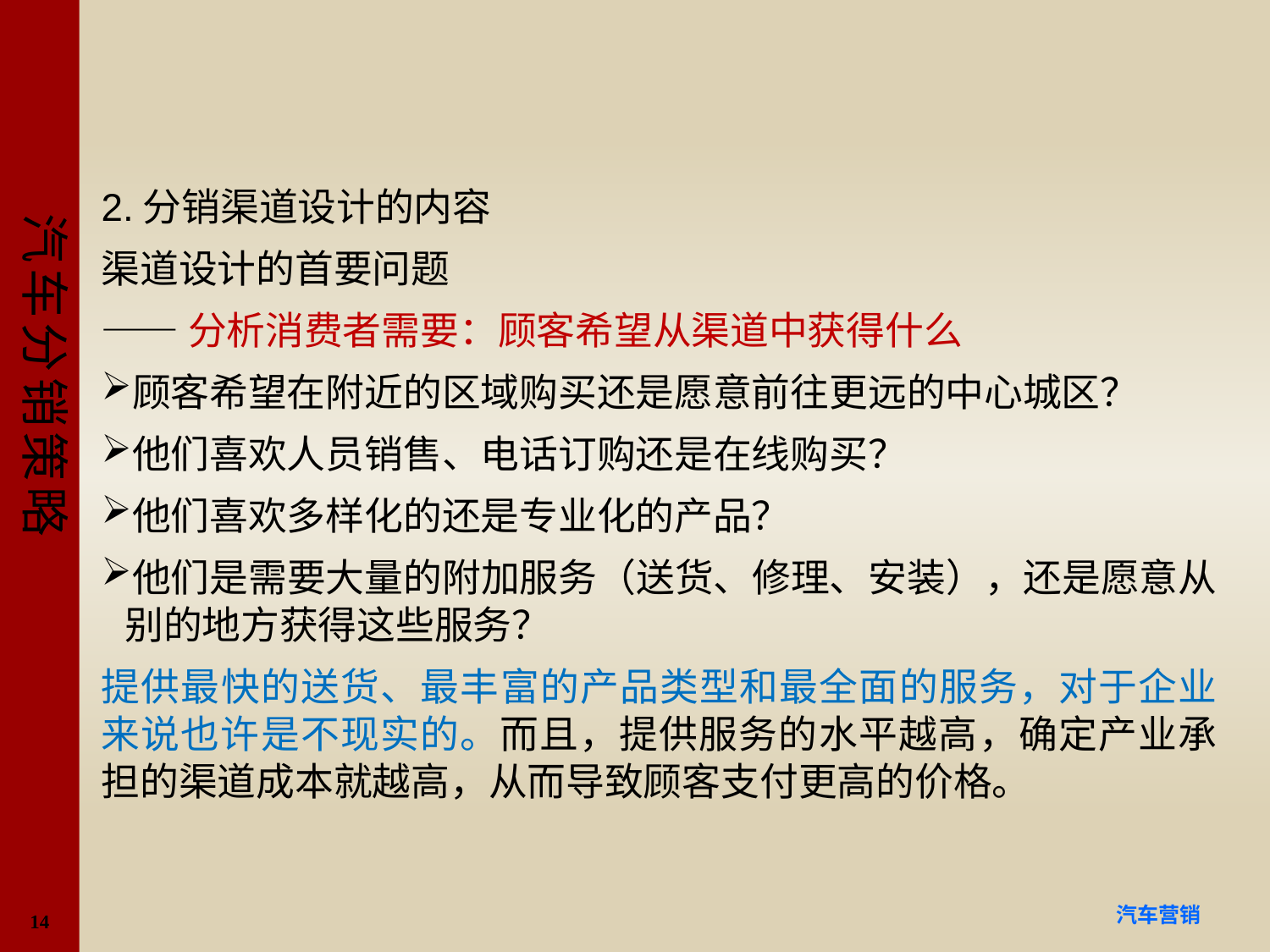

#
2.分销渠道设计的内容
渠道设计的首要问题
——分析消费者需要：顾客希望从渠道中获得什么
顾客希望在附近的区域购买还是愿意前往更远的中心城区？
他们喜欢人员销售、电话订购还是在线购买？
他们喜欢多样化的还是专业化的产品？
他们是需要大量的附加服务（送货、修理、安装），还是愿意从别的地方获得这些服务？
提供最快的送货、最丰富的产品类型和最全面的服务，对于企业来说也许是不现实的。而且，提供服务的水平越高，确定产业承担的渠道成本就越高，从而导致顾客支付更高的价格。

14